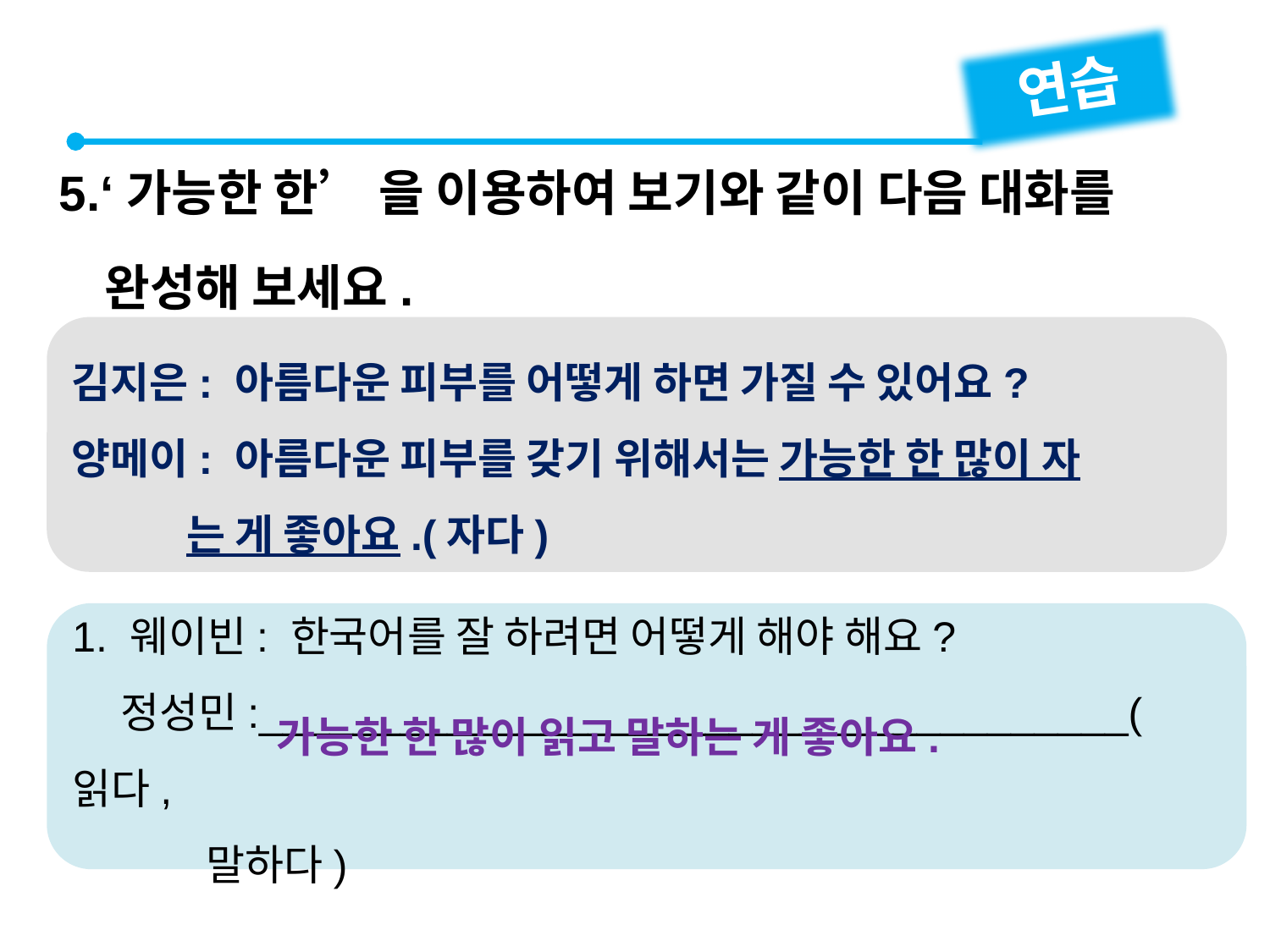

연습
5.‘가능한 한’ 을 이용하여 보기와 같이 다음 대화를
   완성해 보세요.
김지은: 아름다운 피부를 어떻게 하면 가질 수 있어요?
양메이: 아름다운 피부를 갖기 위해서는 가능한 한 많이 자
           는 게 좋아요.(자다)
1. 웨이빈: 한국어를 잘 하려면 어떻게 해야 해요?
    정성민:_____________________________________(읽다,
             말하다)
가능한 한 많이 읽고 말하는 게 좋아요.